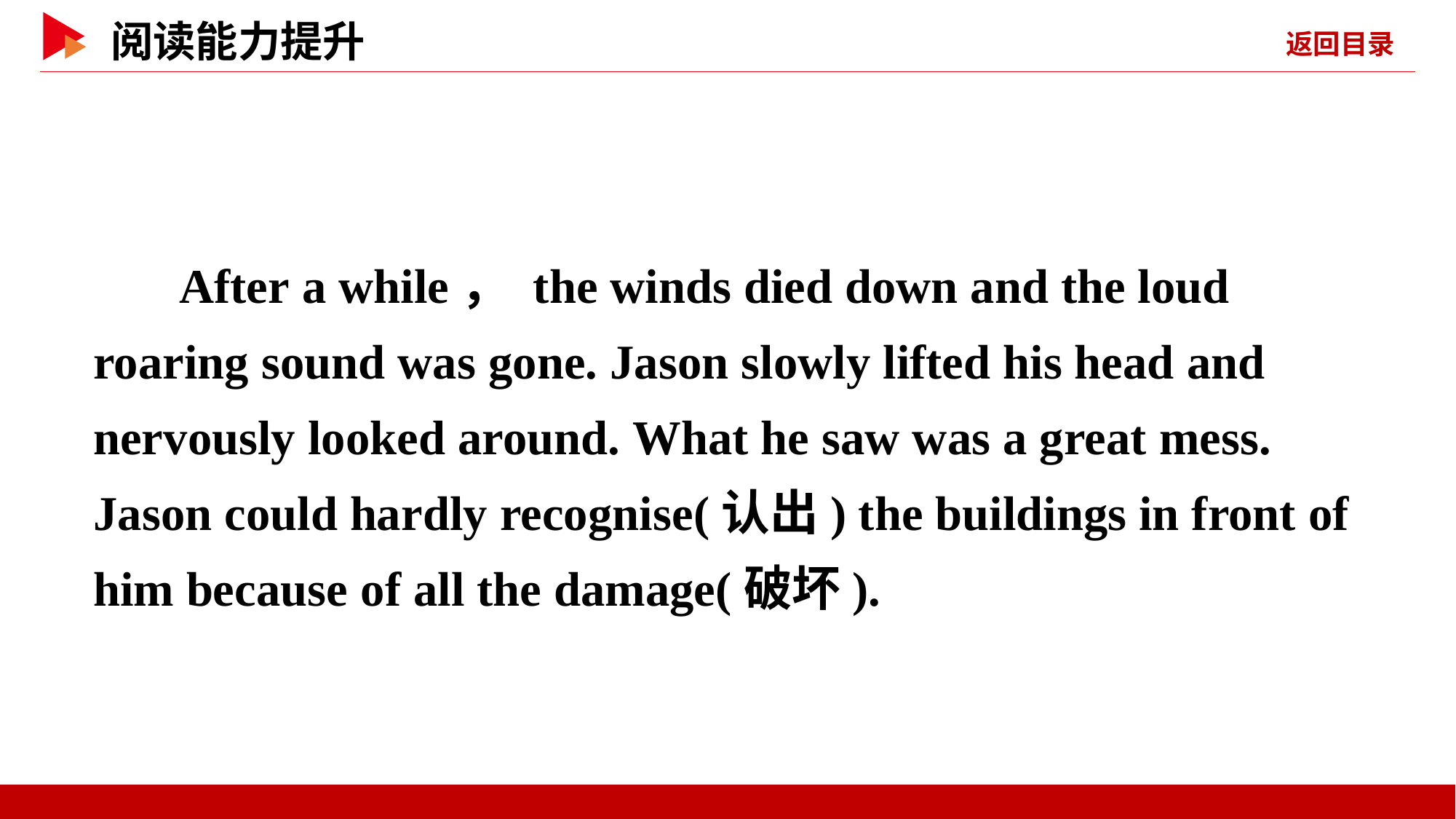

After a while， the winds died down and the loud roaring sound was gone. Jason slowly lifted his head and nervously looked around. What he saw was a great mess. Jason could hardly recognise(认出) the buildings in front of him because of all the damage(破坏).